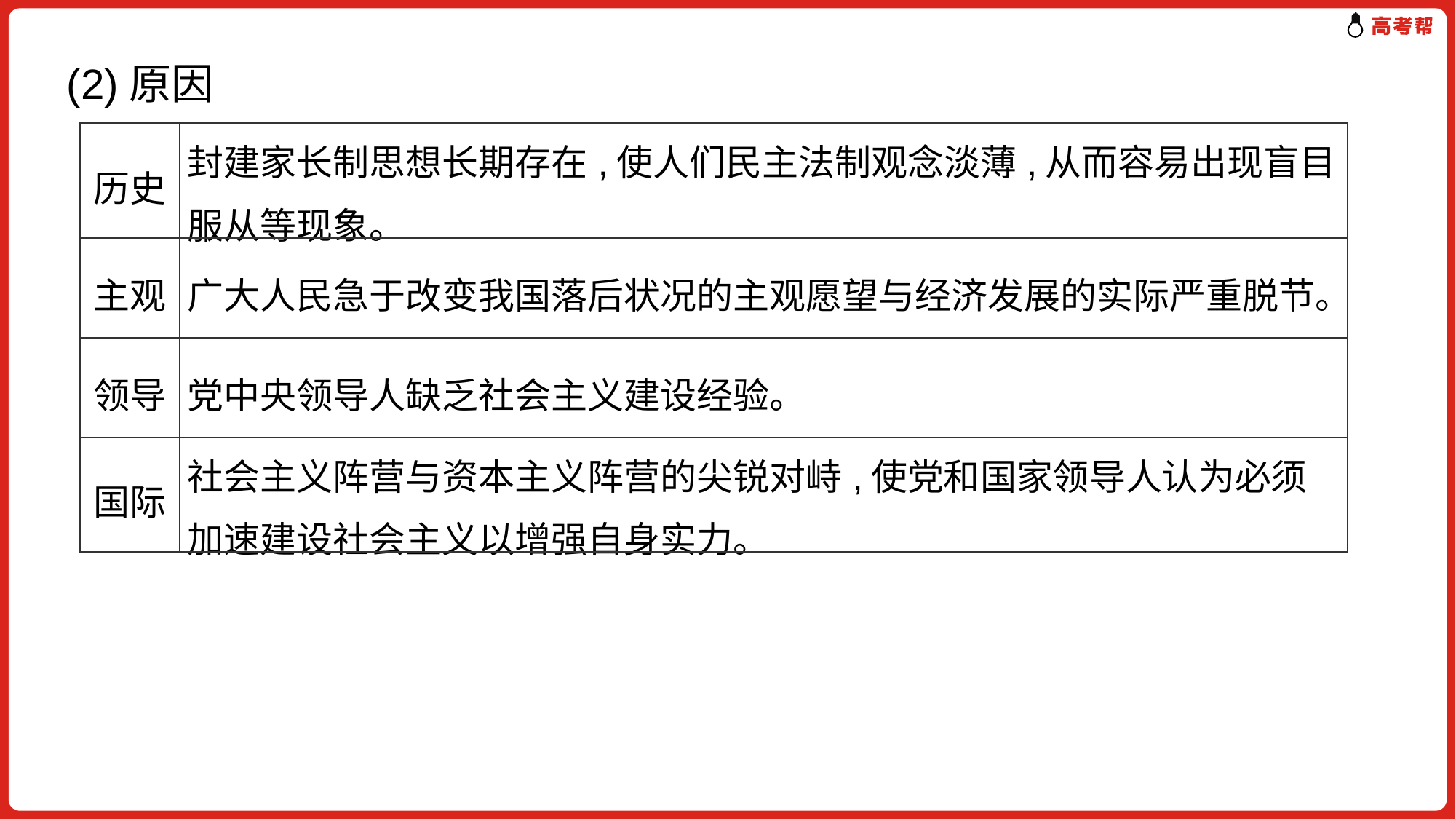

(2)原因
| 历史 | 封建家长制思想长期存在,使人们民主法制观念淡薄,从而容易出现盲目服从等现象。 |
| --- | --- |
| 主观 | 广大人民急于改变我国落后状况的主观愿望与经济发展的实际严重脱节。 |
| 领导 | 党中央领导人缺乏社会主义建设经验。 |
| 国际 | 社会主义阵营与资本主义阵营的尖锐对峙,使党和国家领导人认为必须加速建设社会主义以增强自身实力。 |